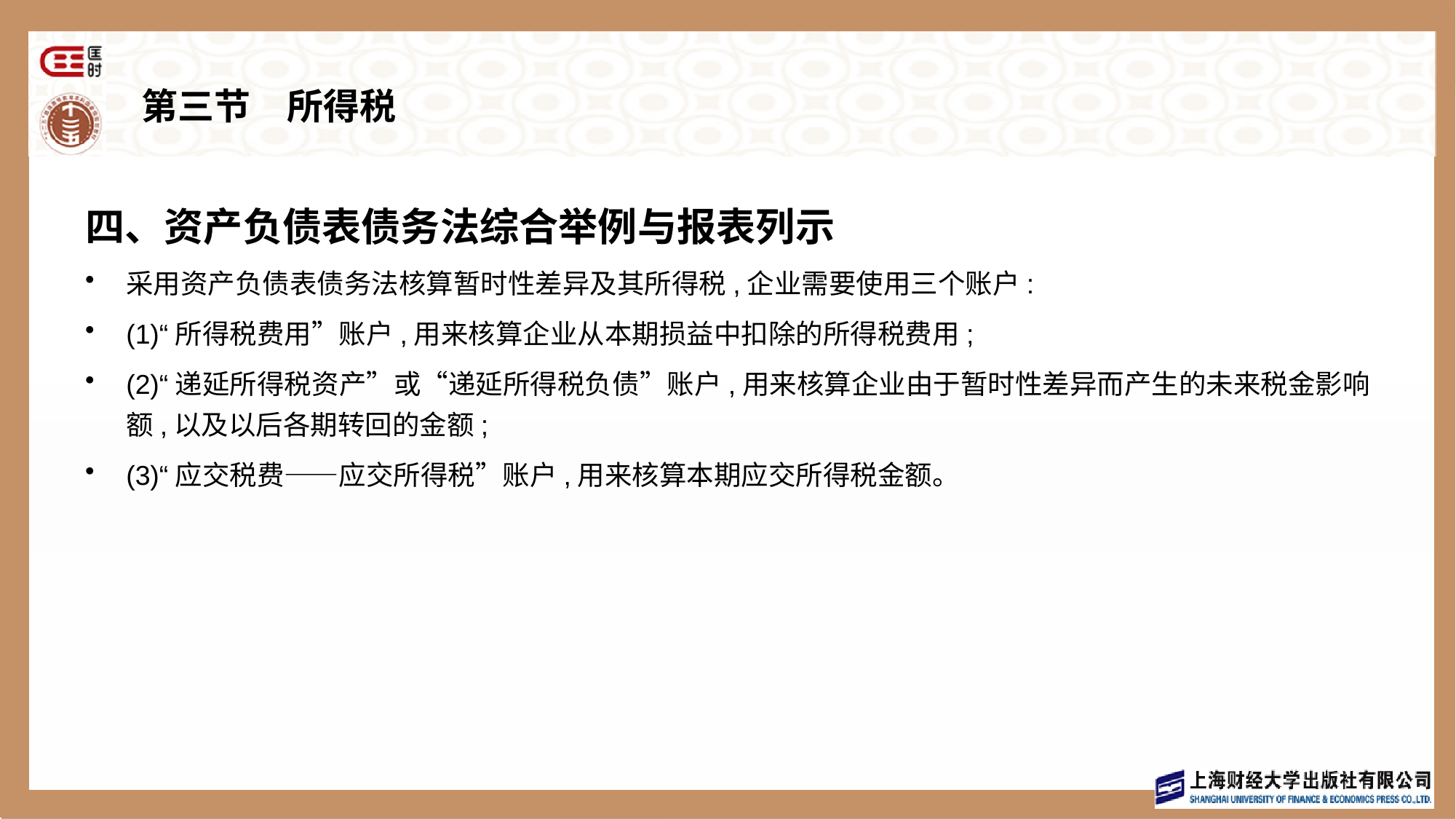

# 第三节　所得税
四、资产负债表债务法综合举例与报表列示
采用资产负债表债务法核算暂时性差异及其所得税,企业需要使用三个账户:
(1)“所得税费用”账户,用来核算企业从本期损益中扣除的所得税费用;
(2)“递延所得税资产”或“递延所得税负债”账户,用来核算企业由于暂时性差异而产生的未来税金影响额,以及以后各期转回的金额;
(3)“应交税费——应交所得税”账户,用来核算本期应交所得税金额。